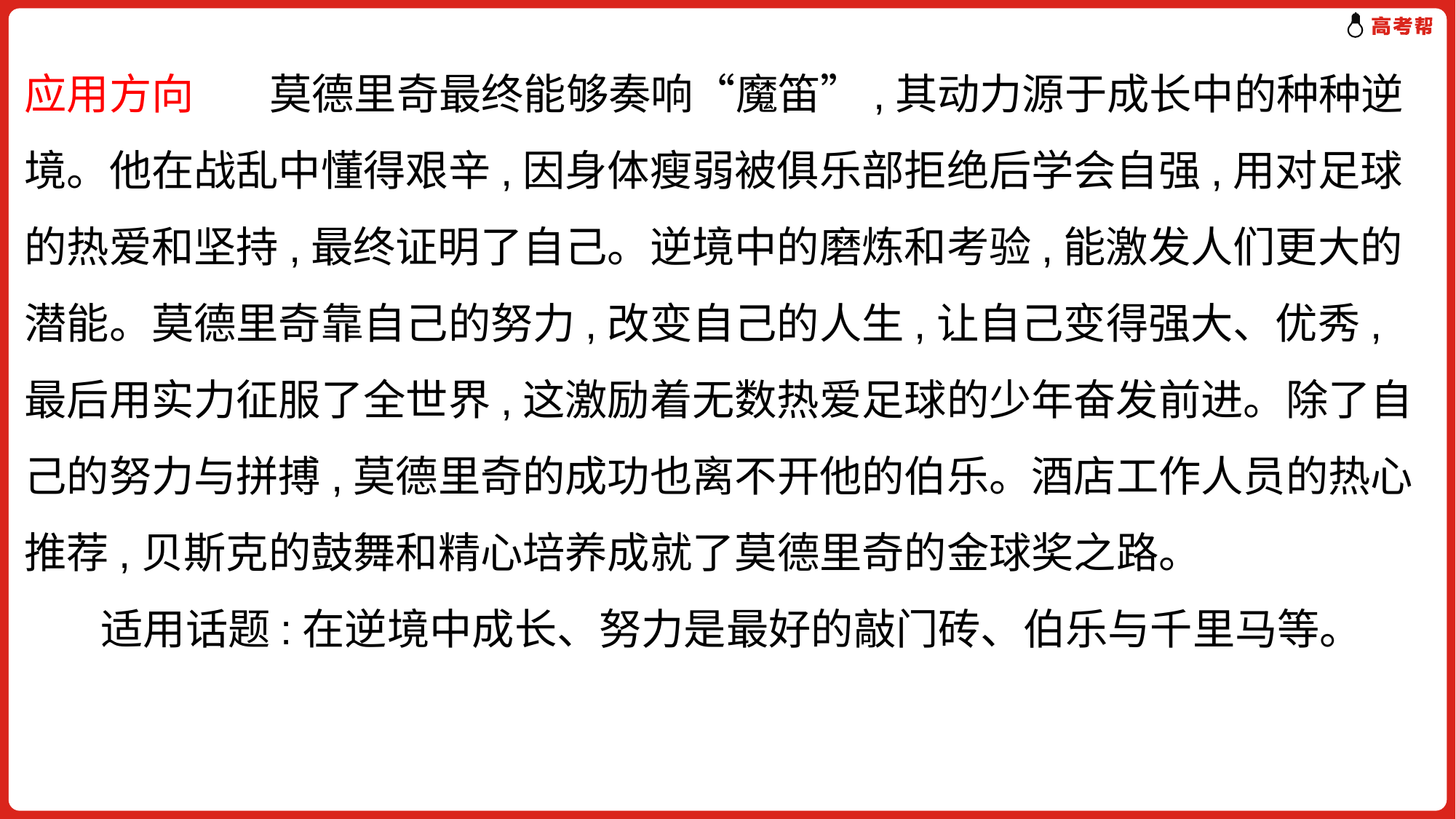

应用方向        莫德里奇最终能够奏响“魔笛”,其动力源于成长中的种种逆境。他在战乱中懂得艰辛,因身体瘦弱被俱乐部拒绝后学会自强,用对足球的热爱和坚持,最终证明了自己。逆境中的磨炼和考验,能激发人们更大的潜能。莫德里奇靠自己的努力,改变自己的人生,让自己变得强大、优秀,最后用实力征服了全世界,这激励着无数热爱足球的少年奋发前进。除了自己的努力与拼搏,莫德里奇的成功也离不开他的伯乐。酒店工作人员的热心推荐,贝斯克的鼓舞和精心培养成就了莫德里奇的金球奖之路。
       适用话题:在逆境中成长、努力是最好的敲门砖、伯乐与千里马等。